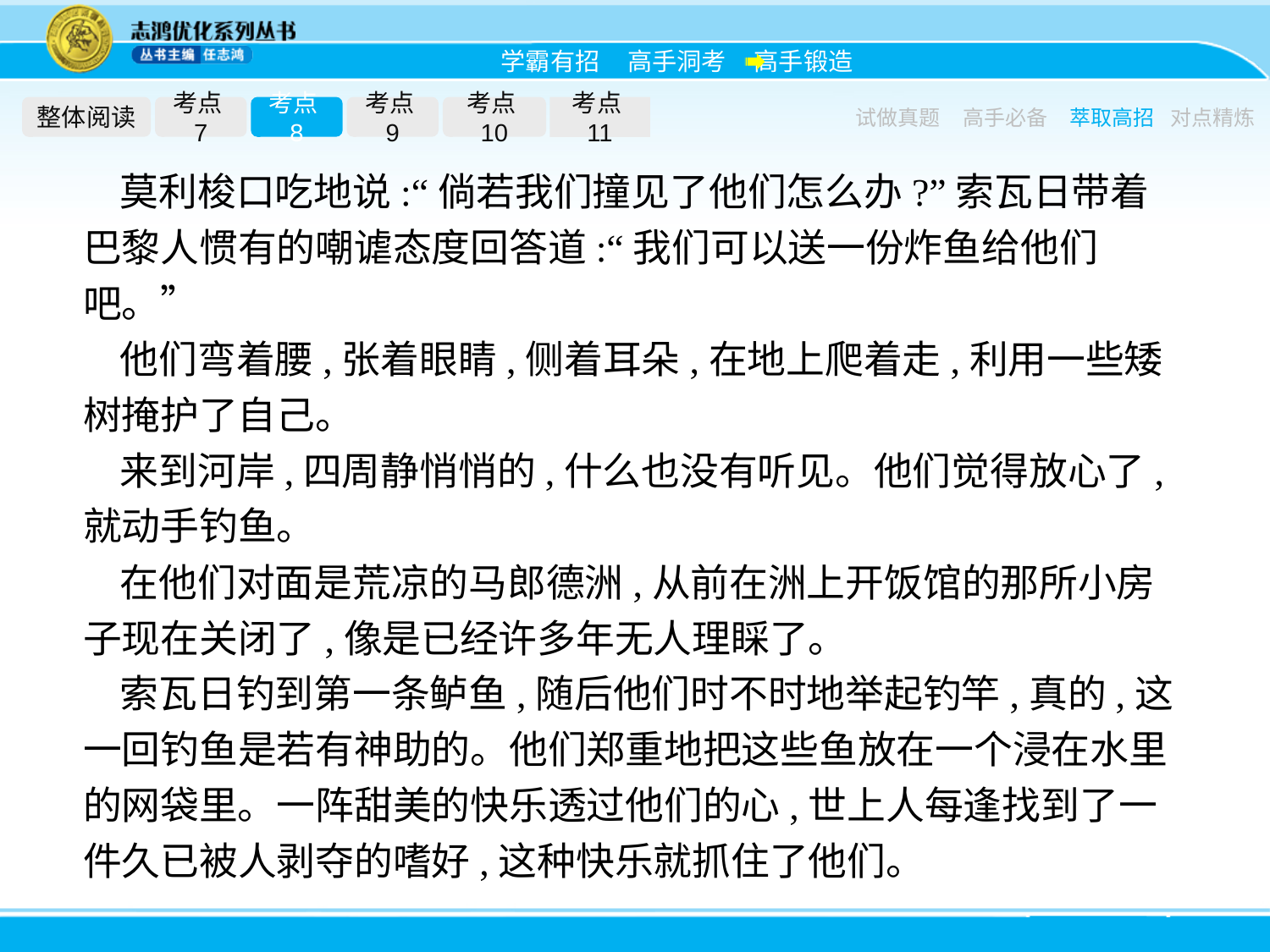

整体阅读
考点7
考点8
考点9
考点10
考点11
试做真题
高手必备
萃取高招
对点精炼
莫利梭口吃地说:“倘若我们撞见了他们怎么办?”索瓦日带着巴黎人惯有的嘲谑态度回答道:“我们可以送一份炸鱼给他们吧。”
他们弯着腰,张着眼睛,侧着耳朵,在地上爬着走,利用一些矮树掩护了自己。
来到河岸,四周静悄悄的,什么也没有听见。他们觉得放心了,就动手钓鱼。
在他们对面是荒凉的马郎德洲,从前在洲上开饭馆的那所小房子现在关闭了,像是已经许多年无人理睬了。
索瓦日钓到第一条鲈鱼,随后他们时不时地举起钓竿,真的,这一回钓鱼是若有神助的。他们郑重地把这些鱼放在一个浸在水里的网袋里。一阵甜美的快乐透过他们的心,世上人每逢找到了一件久已被人剥夺的嗜好,这种快乐就抓住了他们。